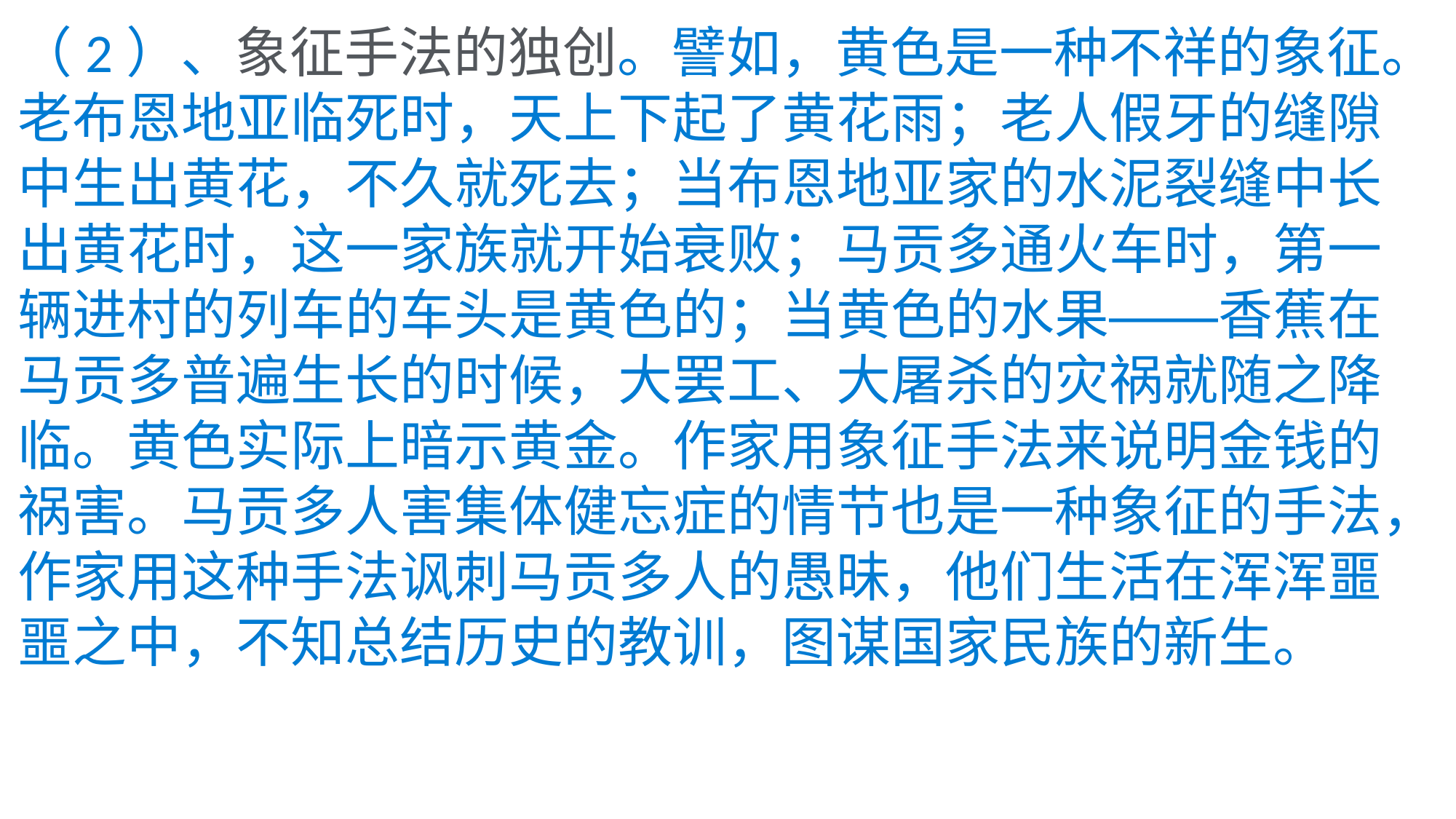

（2）、象征手法的独创。譬如，黄色是一种不祥的象征。老布恩地亚临死时，天上下起了黄花雨；老人假牙的缝隙中生出黄花，不久就死去；当布恩地亚家的水泥裂缝中长出黄花时，这一家族就开始衰败；马贡多通火车时，第一辆进村的列车的车头是黄色的；当黄色的水果——香蕉在马贡多普遍生长的时候，大罢工、大屠杀的灾祸就随之降临。黄色实际上暗示黄金。作家用象征手法来说明金钱的祸害。马贡多人害集体健忘症的情节也是一种象征的手法，作家用这种手法讽刺马贡多人的愚昧，他们生活在浑浑噩噩之中，不知总结历史的教训，图谋国家民族的新生。